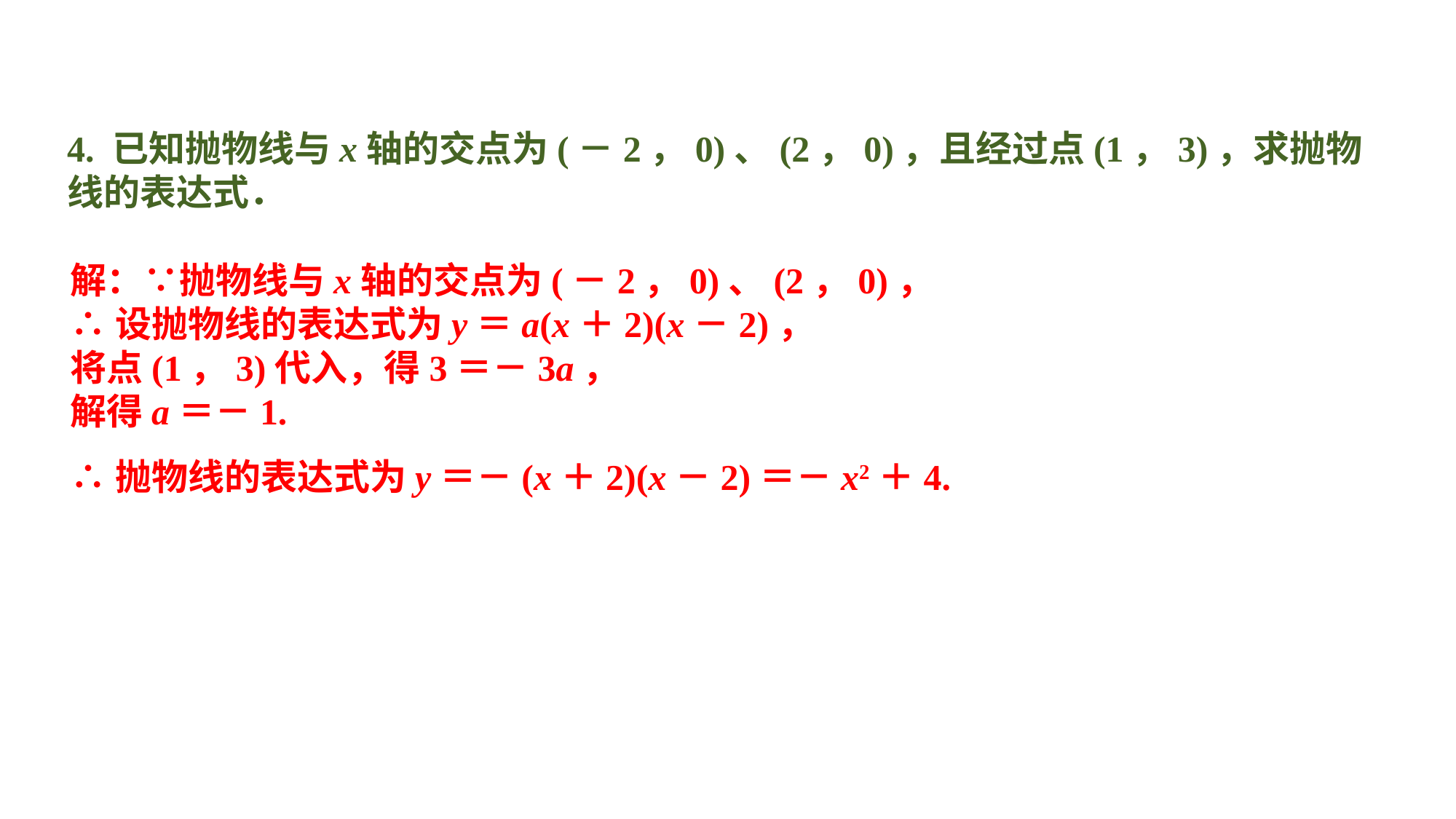

4. 已知抛物线与x轴的交点为(－2，0)、(2，0)，且经过点(1，3)，求抛物线的表达式．

解：∵抛物线与x轴的交点为(－2，0)、(2，0)，∴设抛物线的表达式为y＝a(x＋2)(x－2)，将点(1，3)代入，得3＝－3a，解得a＝－1.∴抛物线的表达式为y＝－(x＋2)(x－2)＝－x2＋4.